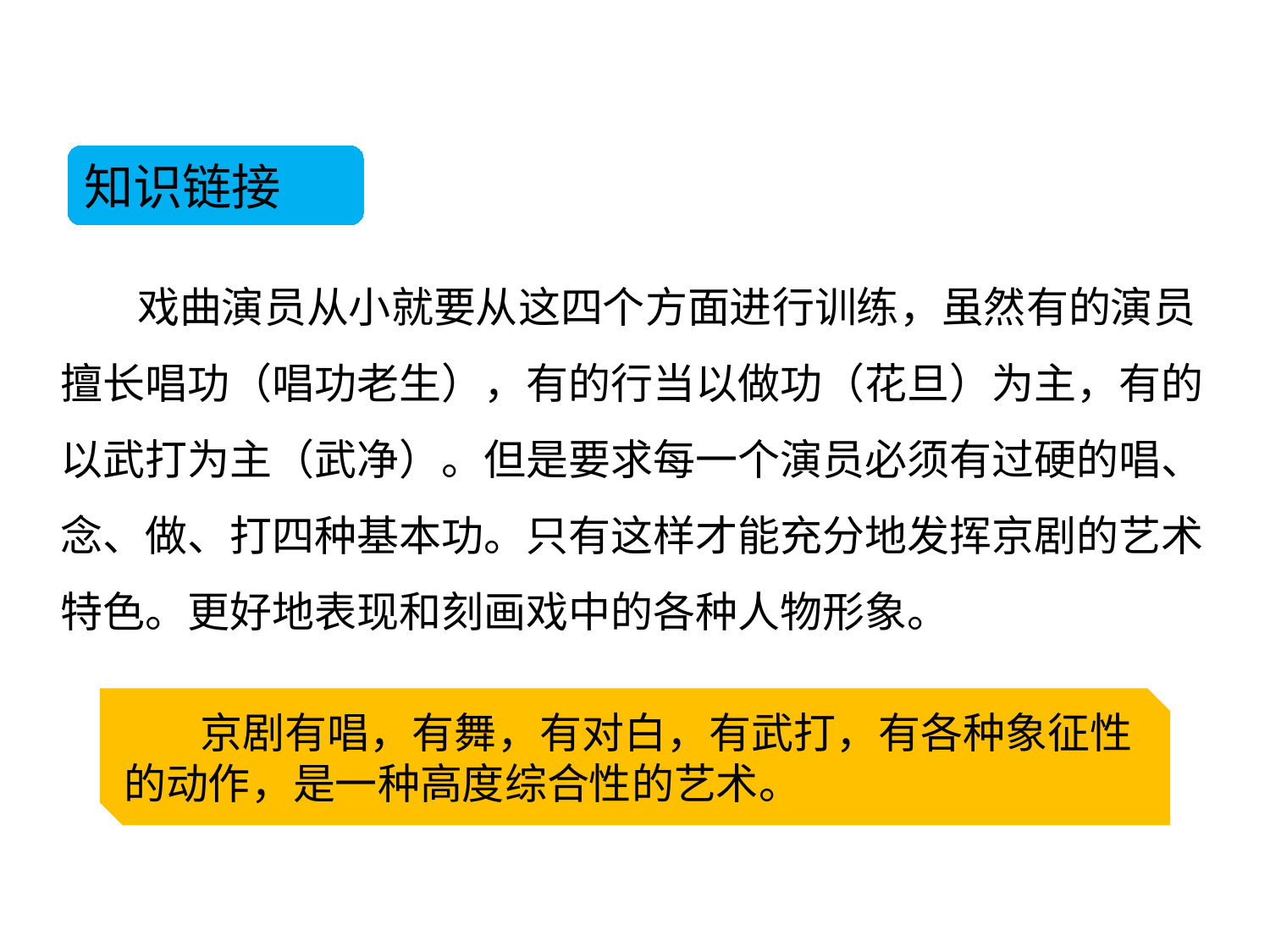

知识链接
       戏曲演员从小就要从这四个方面进行训练，虽然有的演员擅长唱功（唱功老生），有的行当以做功（花旦）为主，有的以武打为主（武净）。但是要求每一个演员必须有过硬的唱、念、做、打四种基本功。只有这样才能充分地发挥京剧的艺术特色。更好地表现和刻画戏中的各种人物形象。

       京剧有唱，有舞，有对白，有武打，有各种象征性的动作，是一种高度综合性的艺术。